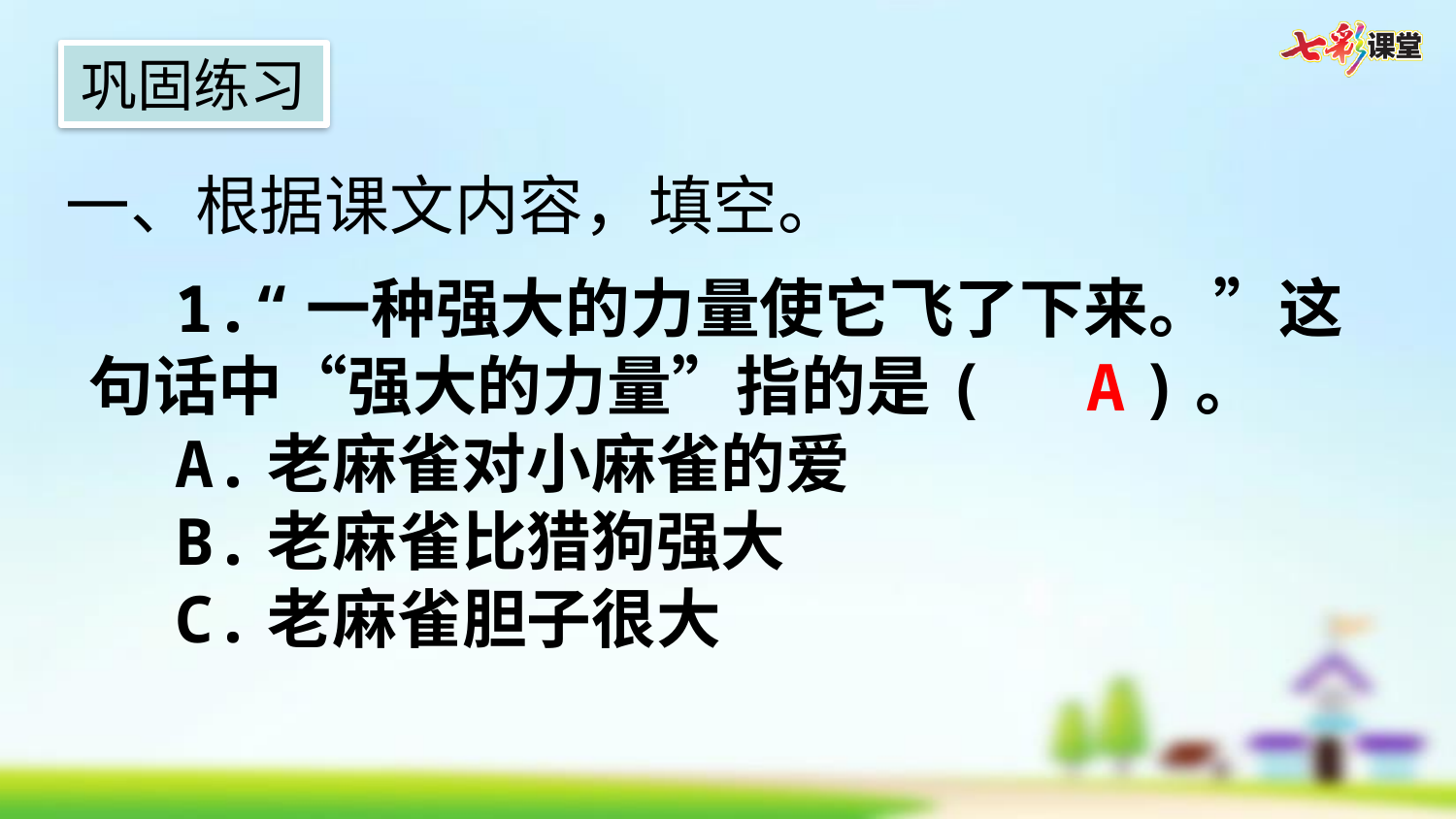

巩固练习
一、根据课文内容，填空。
1.“一种强大的力量使它飞了下来。”这句话中“强大的力量”指的是(    )。
A.老麻雀对小麻雀的爱
B.老麻雀比猎狗强大
C.老麻雀胆子很大
A